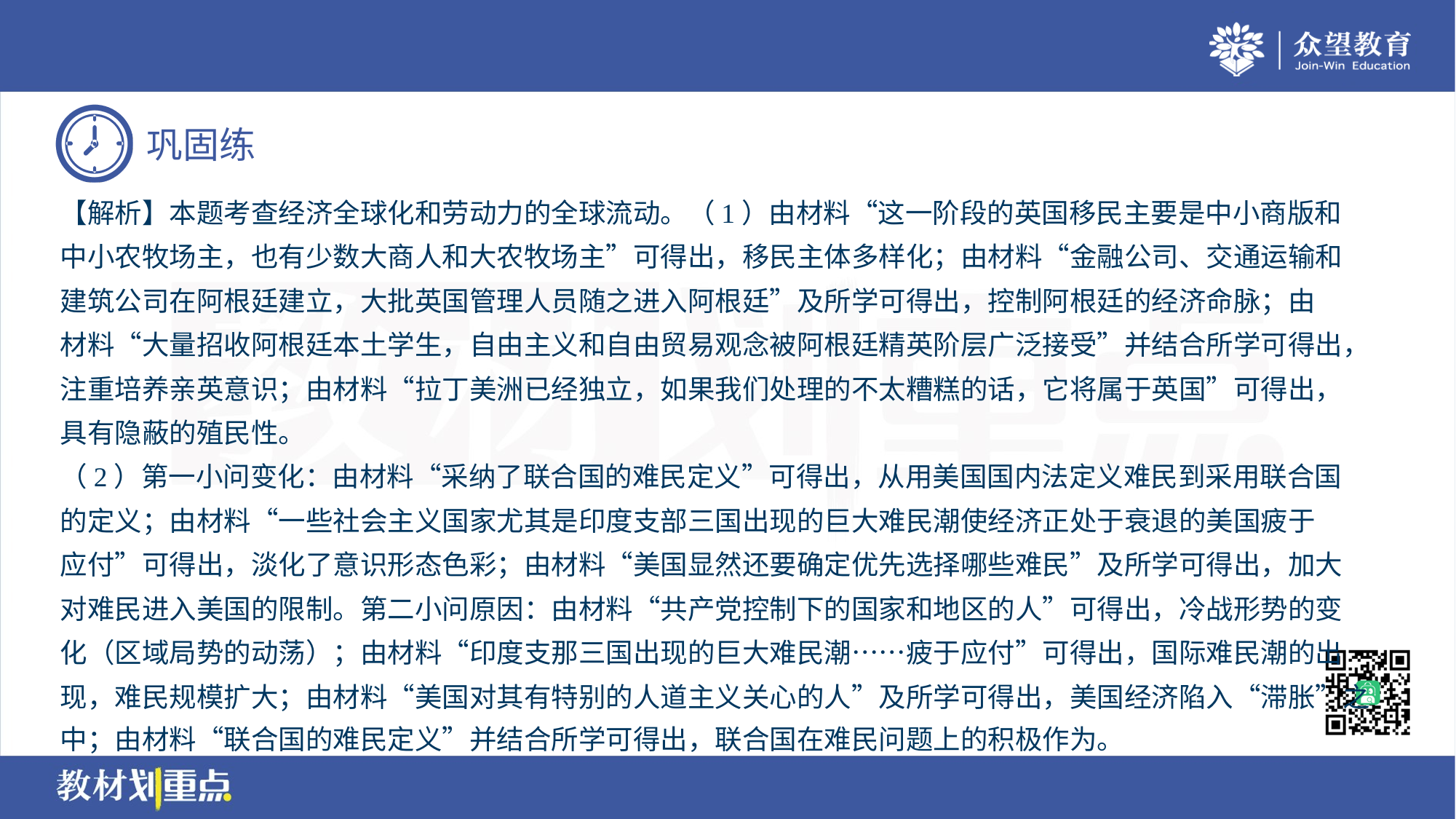

【解析】本题考查经济全球化和劳动力的全球流动。（1）由材料“这一阶段的英国移民主要是中小商版和
中小农牧场主，也有少数大商人和大农牧场主”可得出，移民主体多样化；由材料“金融公司、交通运输和
建筑公司在阿根廷建立，大批英国管理人员随之进入阿根廷”及所学可得出，控制阿根廷的经济命脉；由
材料“大量招收阿根廷本土学生，自由主义和自由贸易观念被阿根廷精英阶层广泛接受”并结合所学可得出，
注重培养亲英意识；由材料“拉丁美洲已经独立，如果我们处理的不太糟糕的话，它将属于英国”可得出，
具有隐蔽的殖民性。
（2）第一小问变化：由材料“采纳了联合国的难民定义”可得出，从用美国国内法定义难民到采用联合国
的定义；由材料“一些社会主义国家尤其是印度支部三国出现的巨大难民潮使经济正处于衰退的美国疲于
应付”可得出，淡化了意识形态色彩；由材料“美国显然还要确定优先选择哪些难民”及所学可得出，加大
对难民进入美国的限制。第二小问原因：由材料“共产党控制下的国家和地区的人”可得出，冷战形势的变
化（区域局势的动荡）；由材料“印度支那三国出现的巨大难民潮……疲于应付”可得出，国际难民潮的出
现，难民规模扩大；由材料“美国对其有特别的人道主义关心的人”及所学可得出，美国经济陷入“滞胀”之
中；由材料“联合国的难民定义”并结合所学可得出，联合国在难民问题上的积极作为。